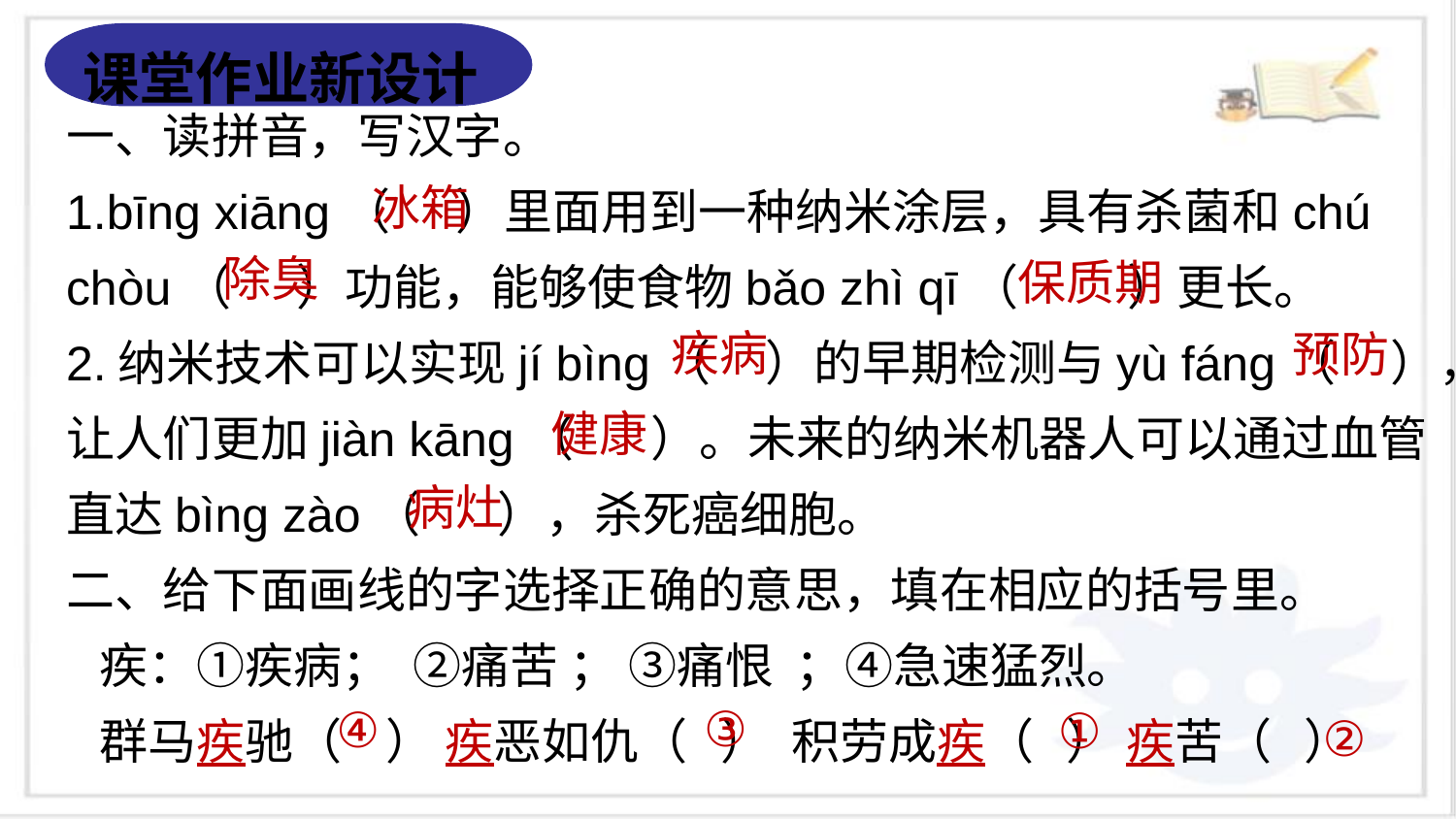

课堂作业新设计
一、读拼音，写汉字。
1.bīnɡ xiānɡ（      ）里面用到一种纳米涂层，具有杀菌和chú chòu（      ）功能，能够使食物bǎo zhì qī（          ）更长。
2.纳米技术可以实现jí bìnɡ（     ）的早期检测与yù fánɡ（     ），让人们更加jiàn kānɡ（       ）。未来的纳米机器人可以通过血管直达bìnɡ zào（       ），杀死癌细胞。
二、给下面画线的字选择正确的意思，填在相应的括号里。
  疾：①疾病；  ②痛苦 ； ③痛恨  ；④急速猛烈。
  群马疾驰（    ） 疾恶如仇（   ）  积劳成疾（   ） 疾苦（   ）
冰箱
除臭
保质期
疾病
预防
健康
病灶
 ③
④
①
 ②